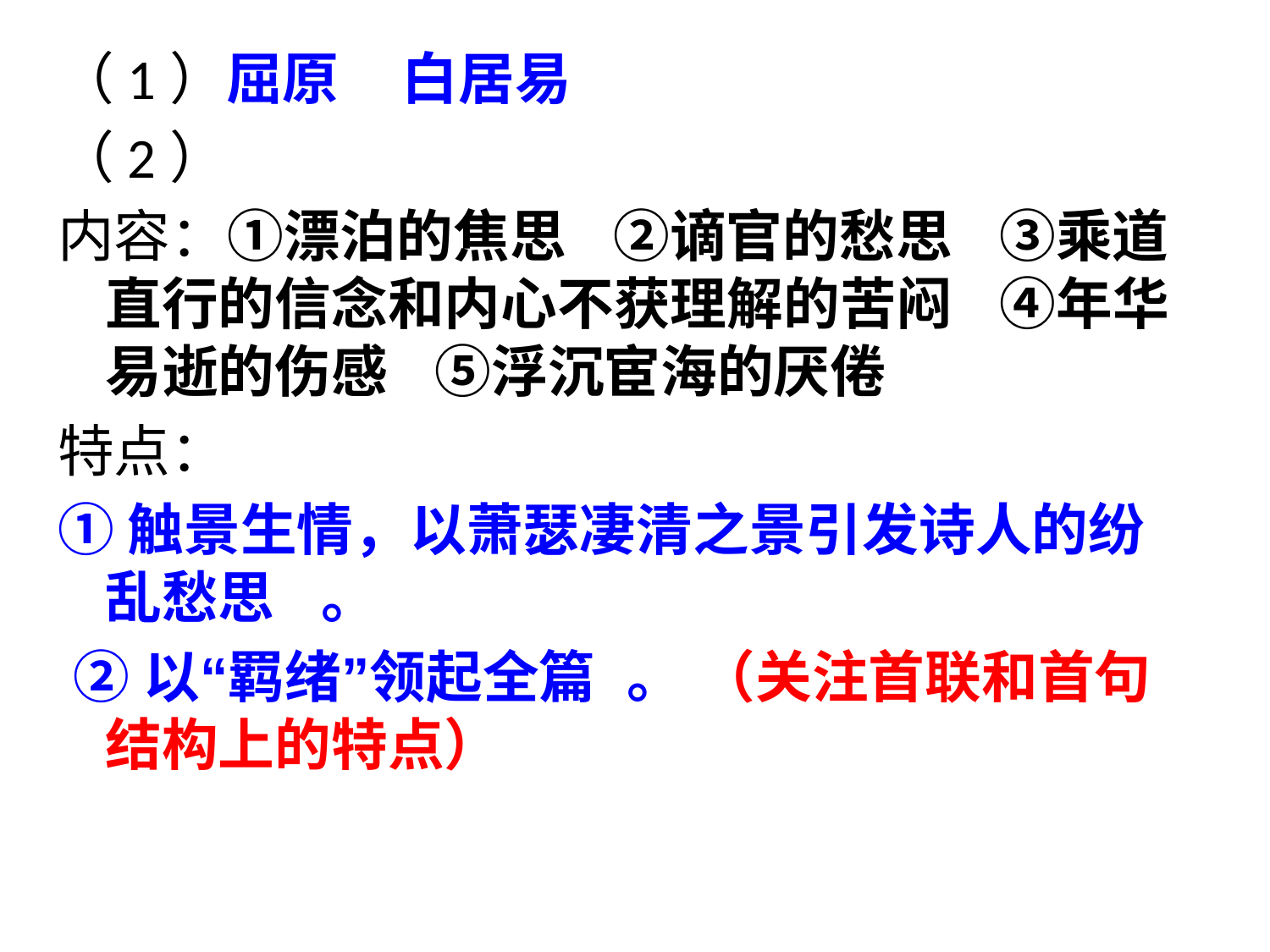

（1）屈原    白居易
（2）
内容：①漂泊的焦思   ②谪官的愁思   ③乘道直行的信念和内心不获理解的苦闷   ④年华易逝的伤感   ⑤浮沉宦海的厌倦
特点：
①触景生情，以萧瑟凄清之景引发诗人的纷乱愁思   。
 ②以“羁绪”领起全篇  。 （关注首联和首句结构上的特点）